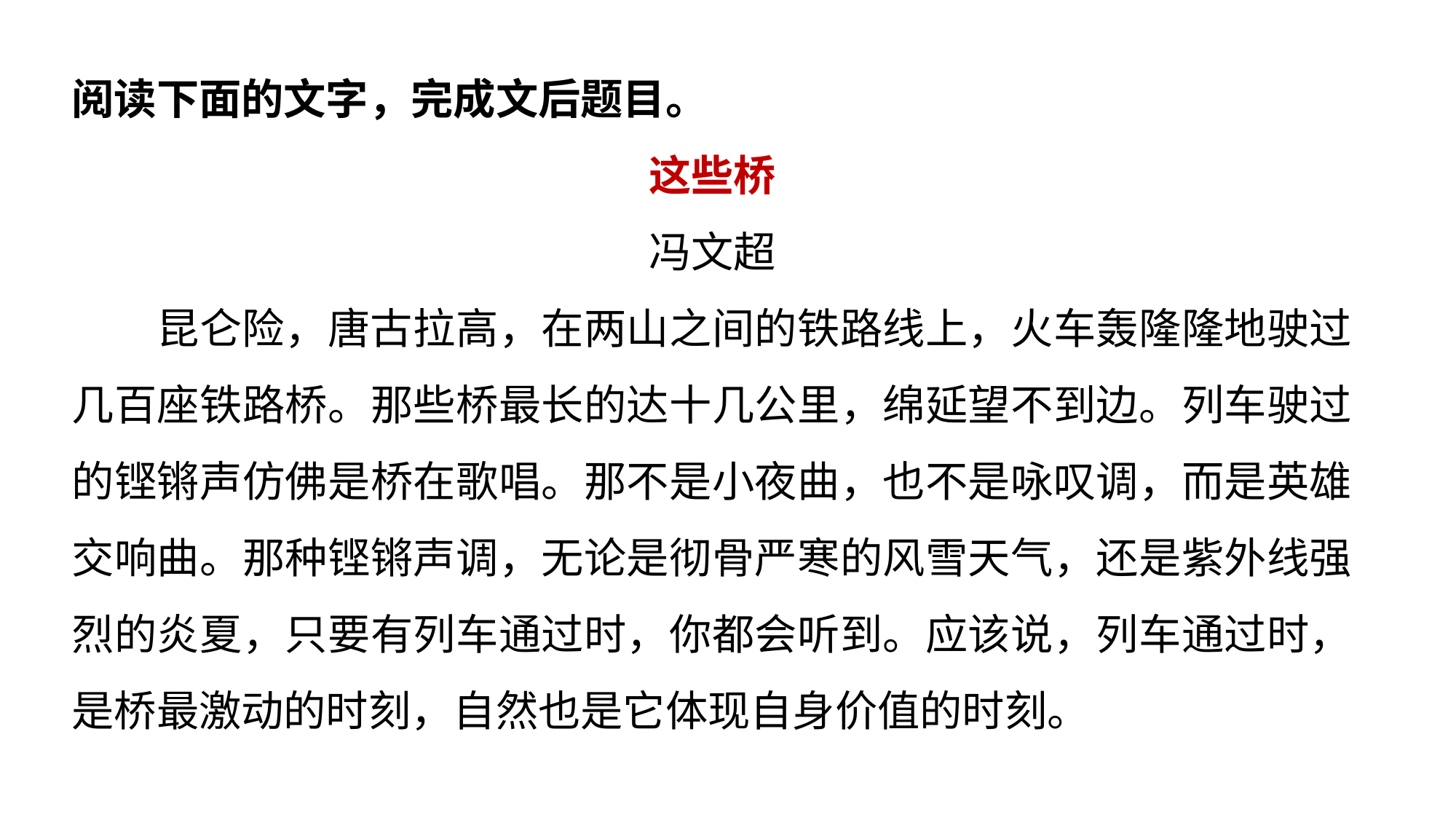

阅读下面的文字，完成文后题目。
这些桥
冯文超
昆仑险，唐古拉高，在两山之间的铁路线上，火车轰隆隆地驶过几百座铁路桥。那些桥最长的达十几公里，绵延望不到边。列车驶过的铿锵声仿佛是桥在歌唱。那不是小夜曲，也不是咏叹调，而是英雄交响曲。那种铿锵声调，无论是彻骨严寒的风雪天气，还是紫外线强烈的炎夏，只要有列车通过时，你都会听到。应该说，列车通过时，是桥最激动的时刻，自然也是它体现自身价值的时刻。